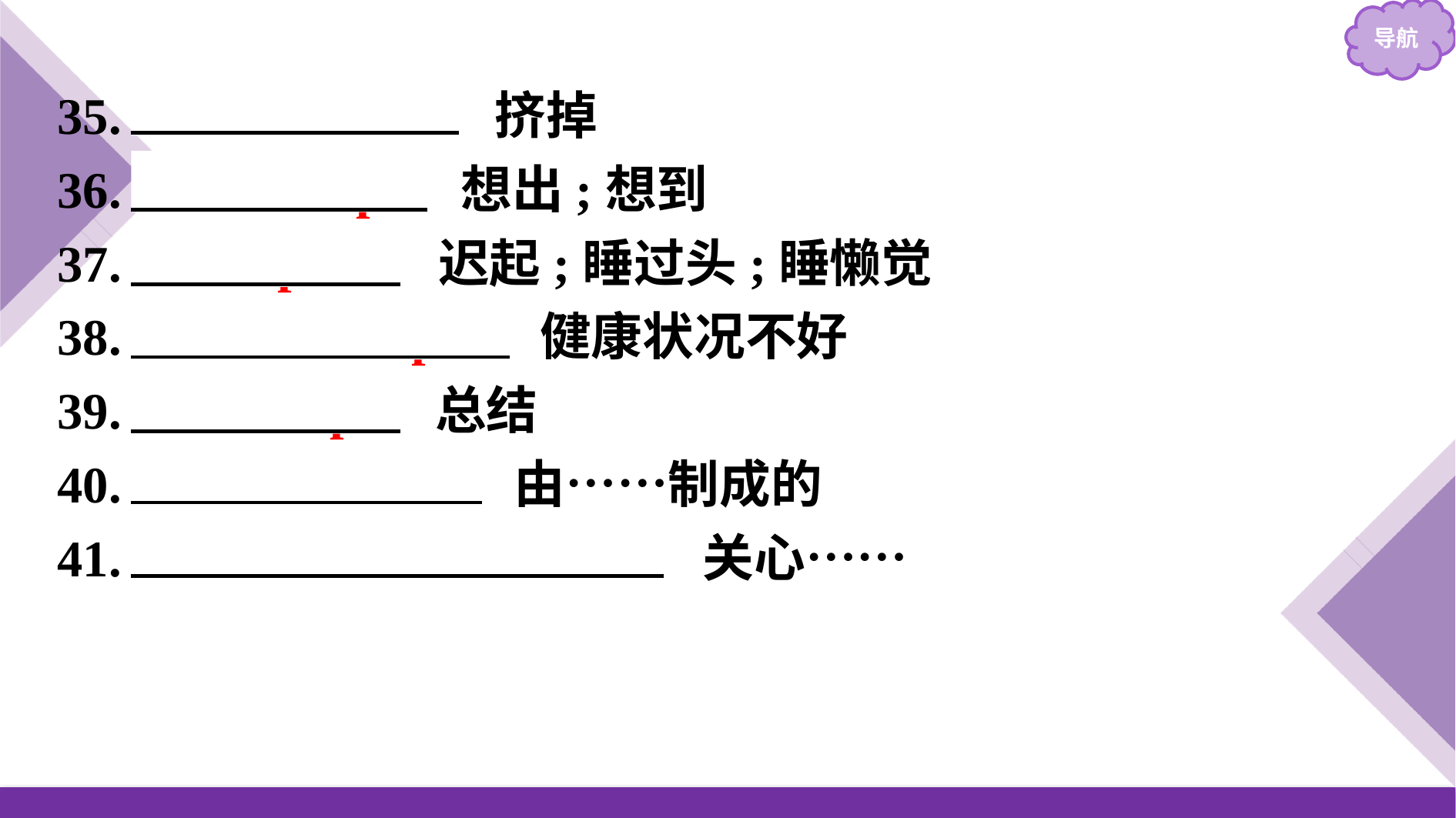

35.　force...out　 挤掉
36.　think up　 想出;想到
37.　sleep in　 迟起;睡过头;睡懒觉
38.　out of shape　 健康状况不好
39.　sum up　 总结
40.　be made of　 由……制成的
41.　be concerned about　 关心……